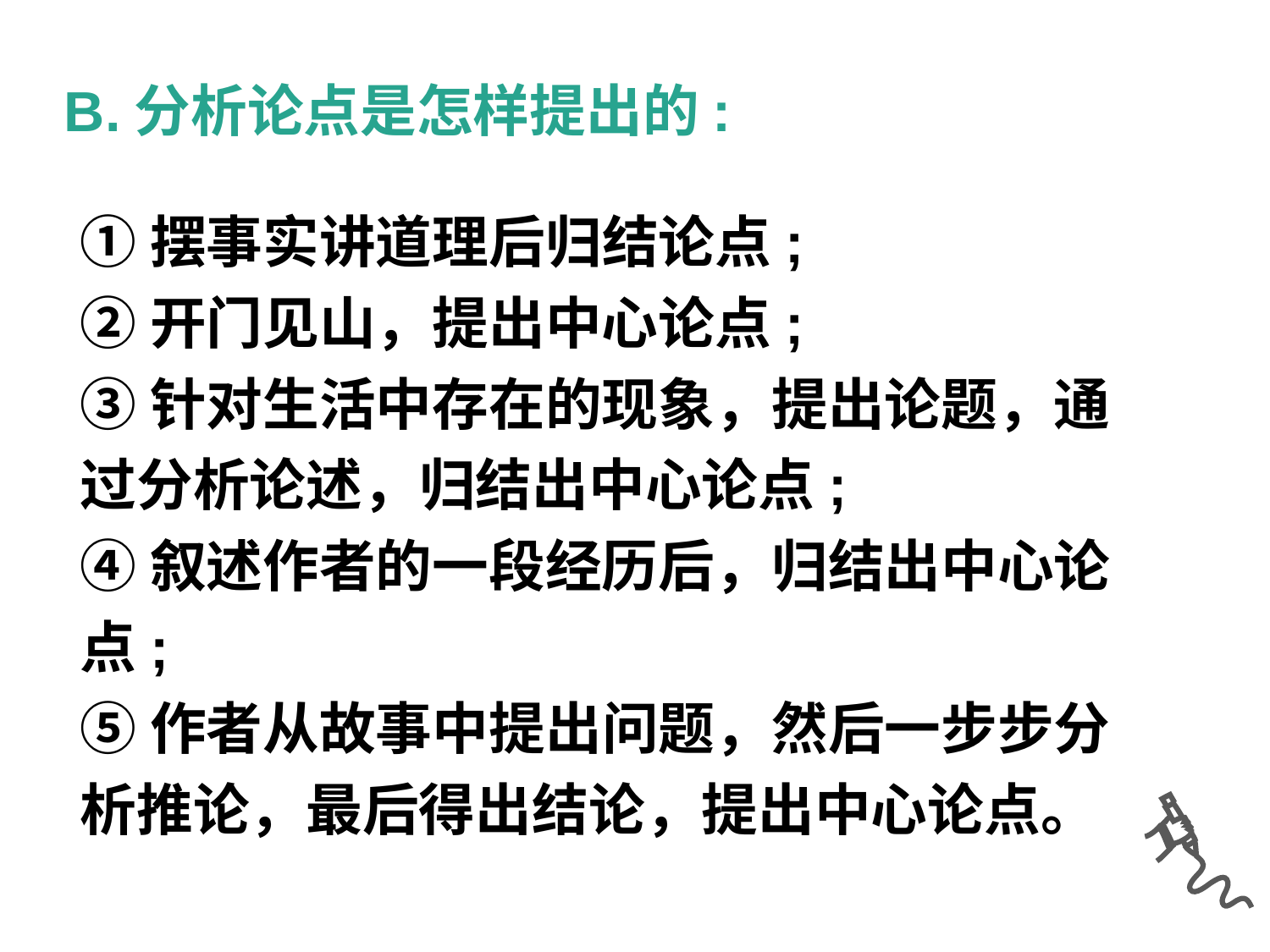

B.分析论点是怎样提出的:
①摆事实讲道理后归结论点;
②开门见山，提出中心论点;
③针对生活中存在的现象，提出论题，通过分析论述，归结出中心论点;
④叙述作者的一段经历后，归结出中心论点;
⑤作者从故事中提出问题，然后一步步分析推论，最后得出结论，提出中心论点。